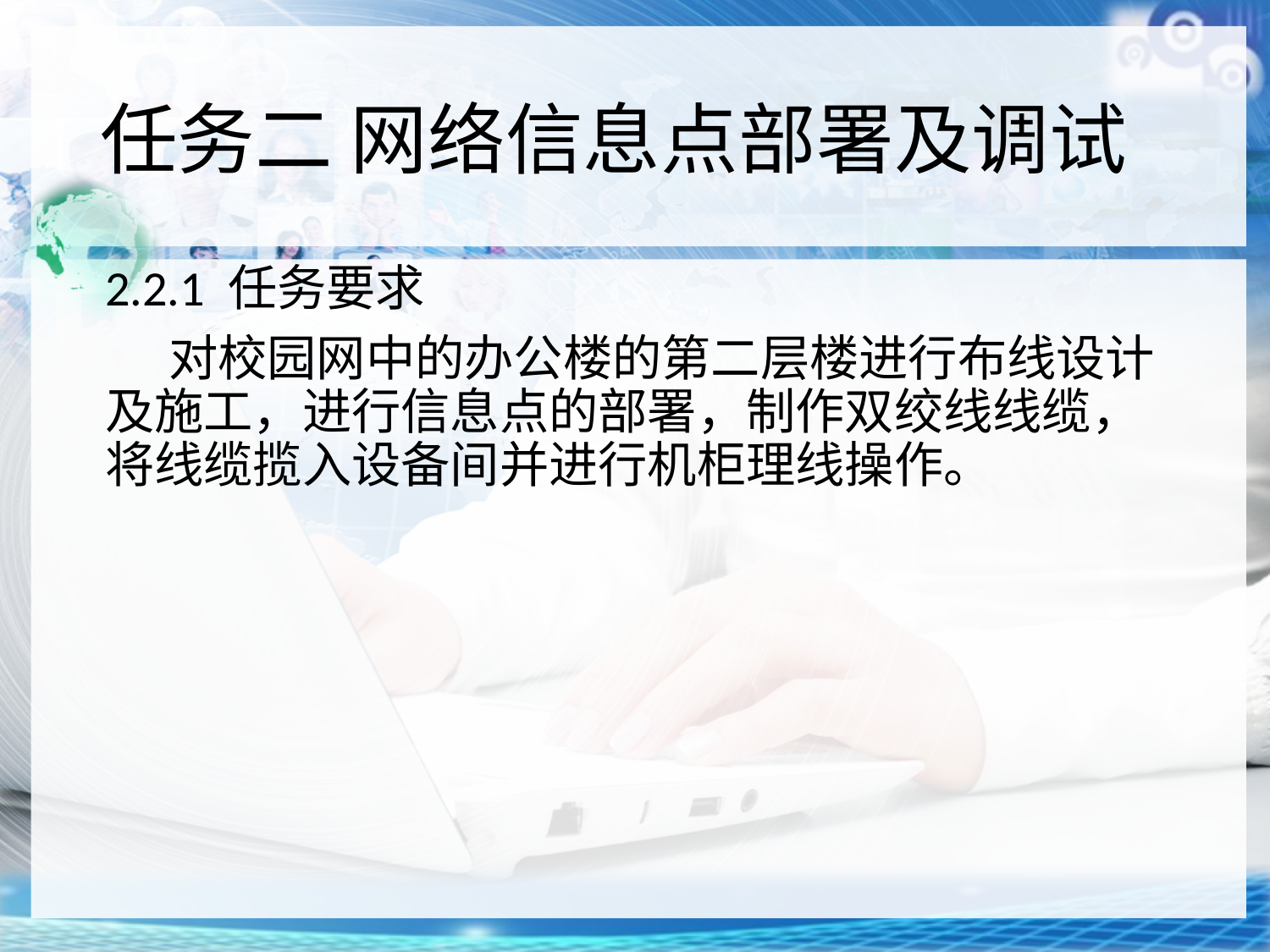

# 任务二 网络信息点部署及调试
2.2.1 任务要求
对校园网中的办公楼的第二层楼进行布线设计及施工，进行信息点的部署，制作双绞线线缆，将线缆揽入设备间并进行机柜理线操作。